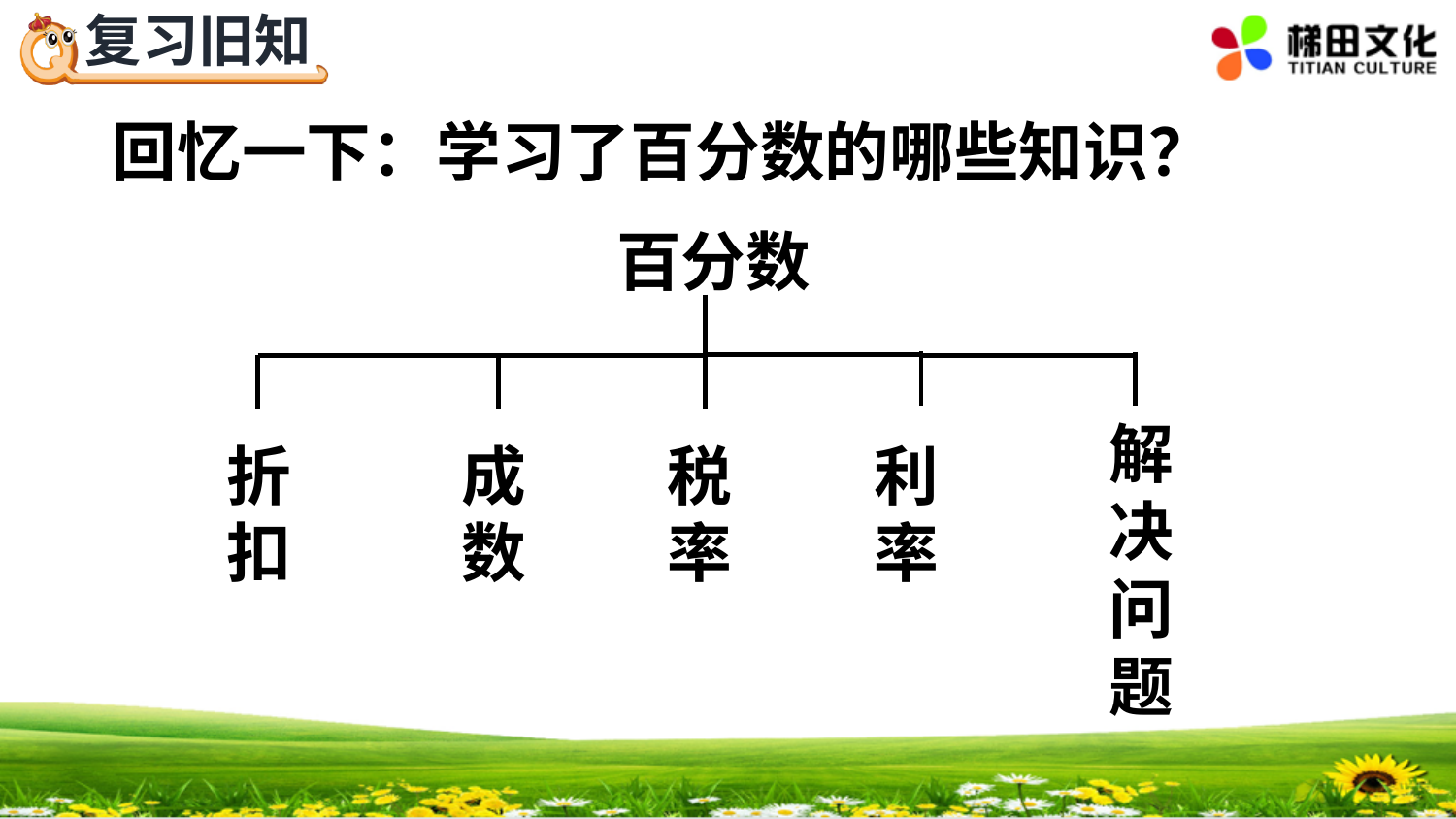

回忆一下：学习了百分数的哪些知识？
百分数
解决问题
折扣
成数
税率
利率